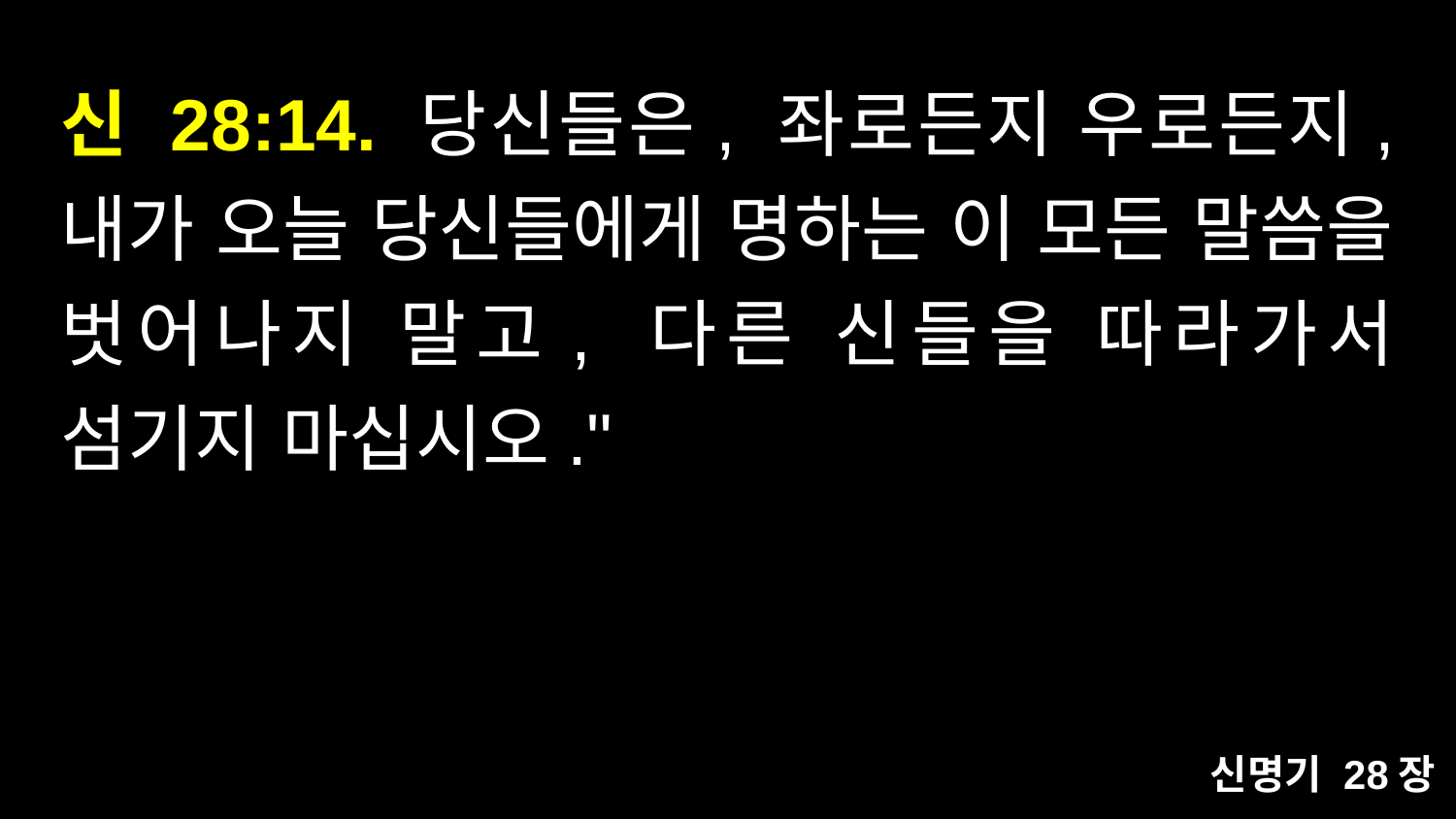

# 신 28:14. 당신들은, 좌로든지 우로든지, 내가 오늘 당신들에게 명하는 이 모든 말씀을 벗어나지 말고, 다른 신들을 따라가서 섬기지 마십시오."
신명기 28장